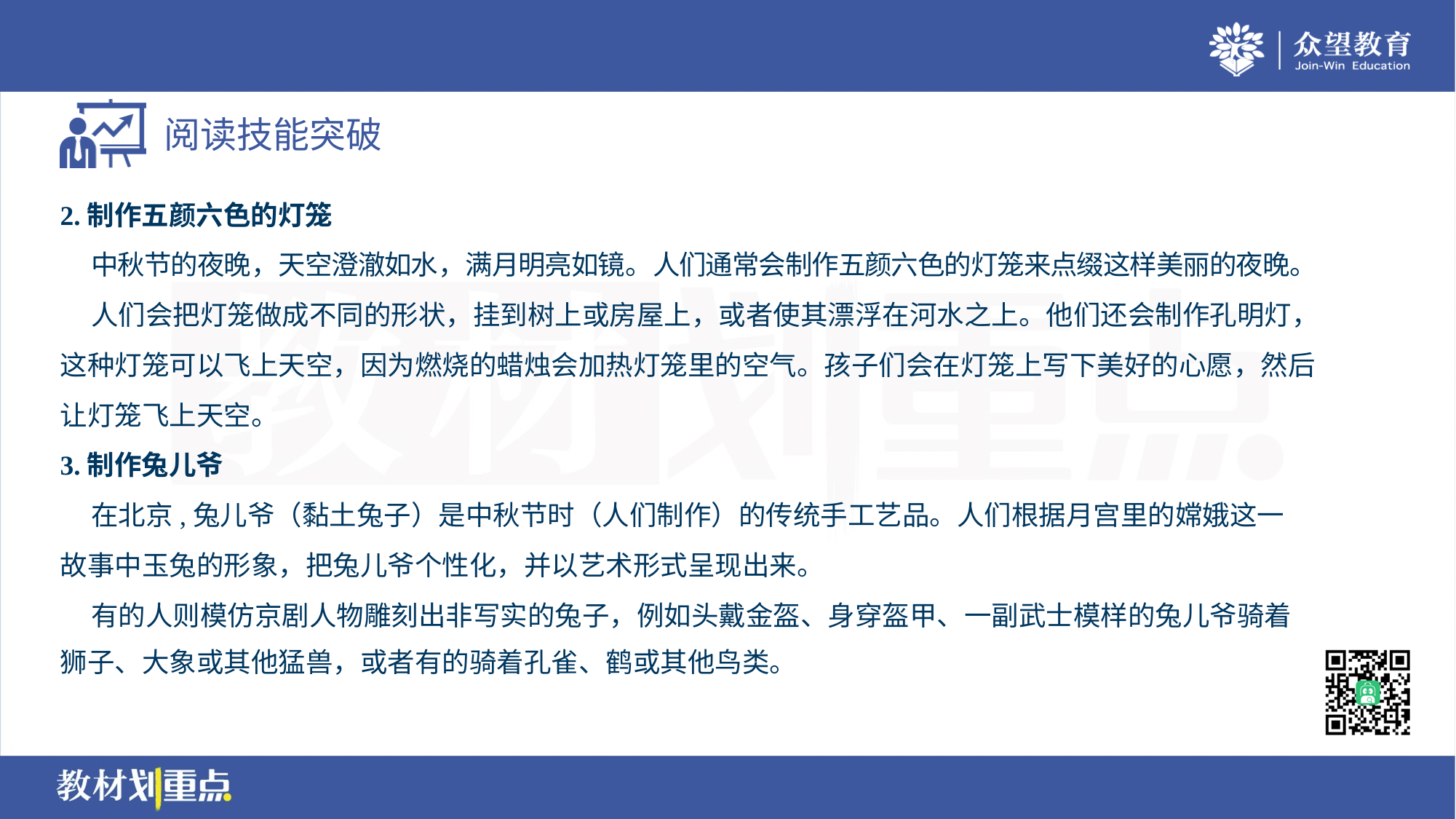

2.制作五颜六色的灯笼
    中秋节的夜晚，天空澄澈如水，满月明亮如镜。人们通常会制作五颜六色的灯笼来点缀这样美丽的夜晚。
    人们会把灯笼做成不同的形状，挂到树上或房屋上，或者使其漂浮在河水之上。他们还会制作孔明灯，
这种灯笼可以飞上天空，因为燃烧的蜡烛会加热灯笼里的空气。孩子们会在灯笼上写下美好的心愿，然后
让灯笼飞上天空。
3.制作兔儿爷
    在北京,兔儿爷（黏土兔子）是中秋节时（人们制作）的传统手工艺品。人们根据月宫里的嫦娥这一
故事中玉兔的形象，把兔儿爷个性化，并以艺术形式呈现出来。
    有的人则模仿京剧人物雕刻出非写实的兔子，例如头戴金盔、身穿盔甲、一副武士模样的兔儿爷骑着
狮子、大象或其他猛兽，或者有的骑着孔雀、鹤或其他鸟类。